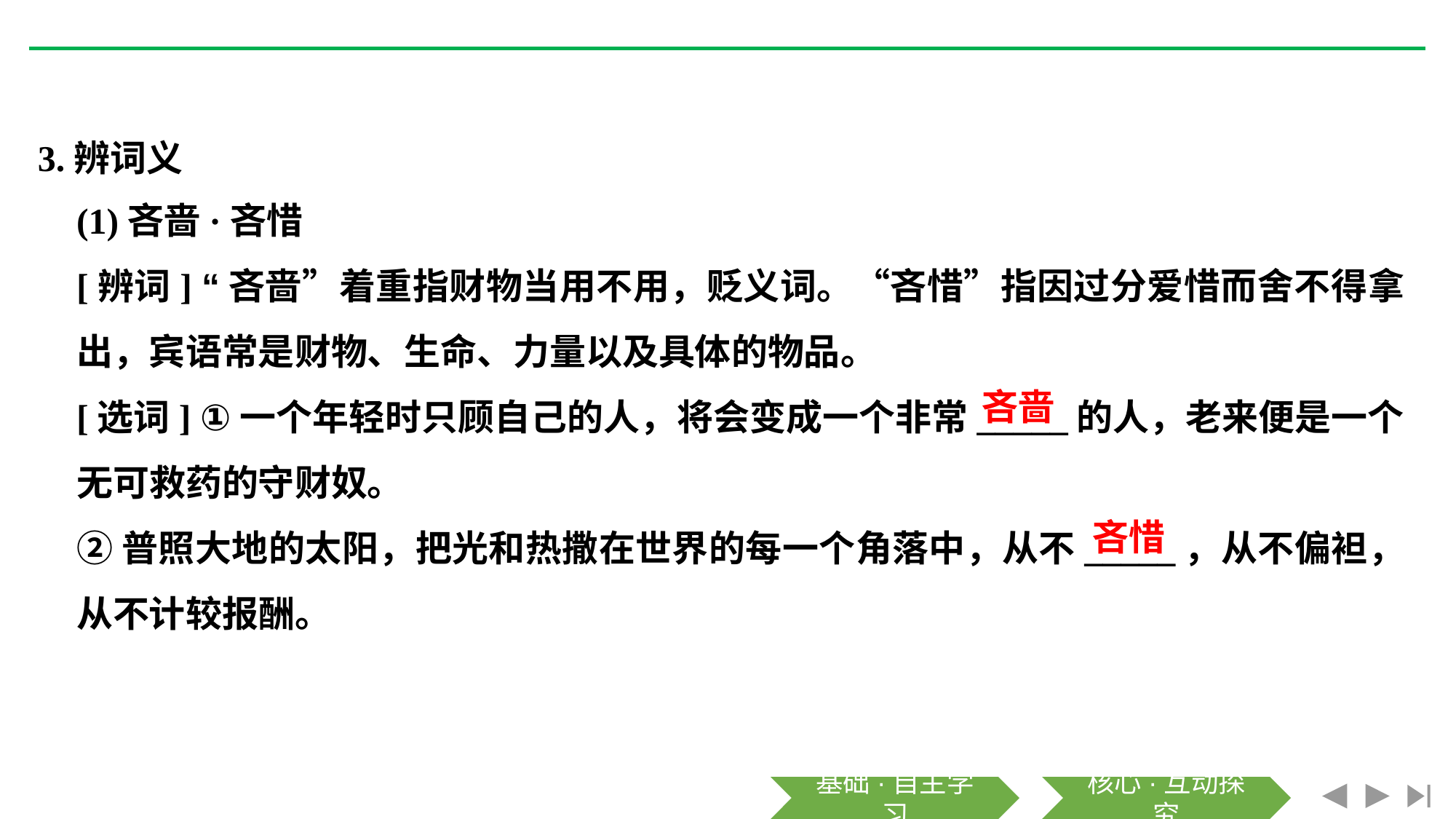

3.辨词义
(1)吝啬·吝惜
[辨词] “吝啬”着重指财物当用不用，贬义词。“吝惜”指因过分爱惜而舍不得拿出，宾语常是财物、生命、力量以及具体的物品。
[选词] ①一个年轻时只顾自己的人，将会变成一个非常_____的人，老来便是一个无可救药的守财奴。
②普照大地的太阳，把光和热撒在世界的每一个角落中，从不_____，从不偏袒，从不计较报酬。
吝啬
吝惜